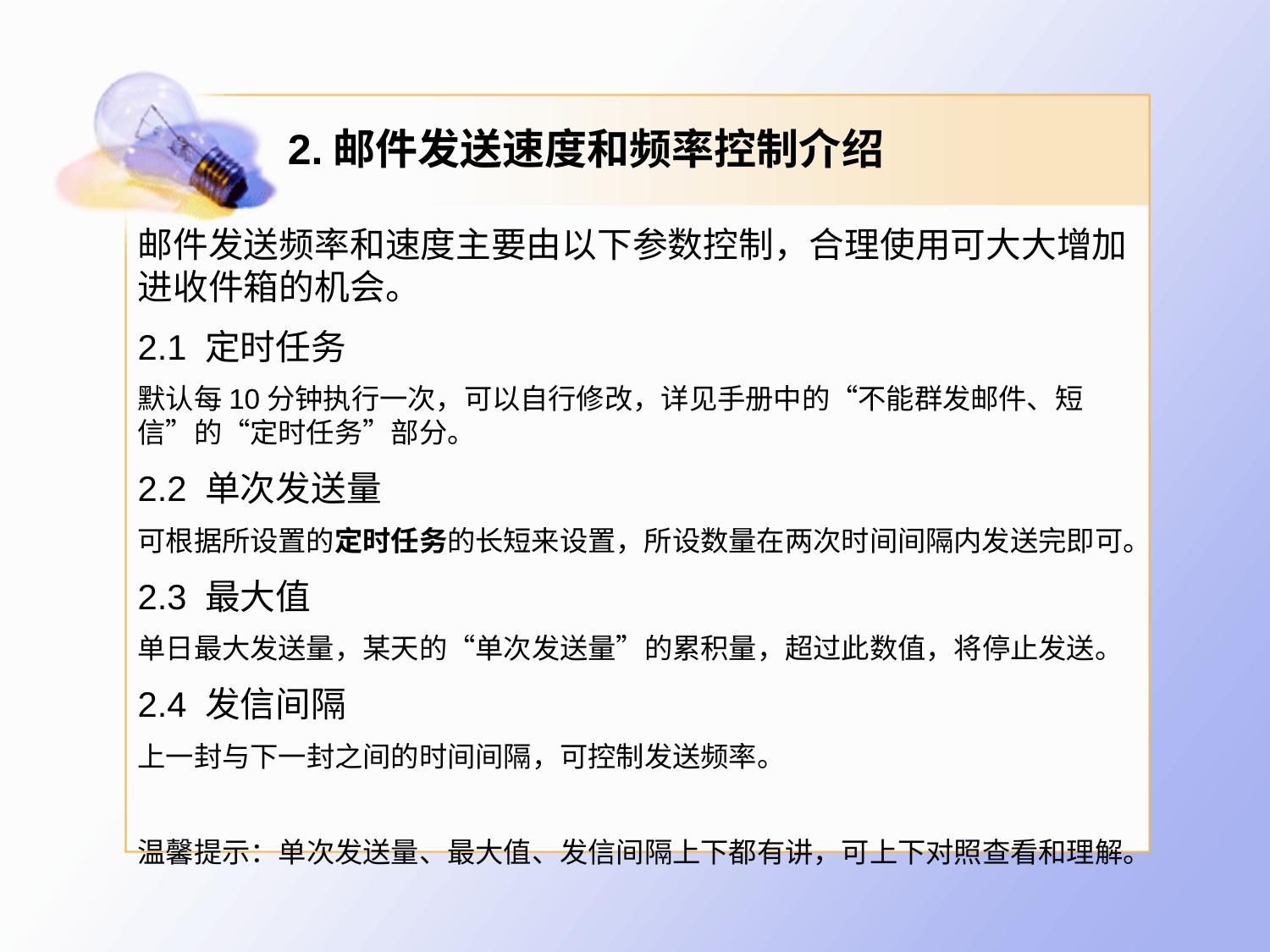

# 2.邮件发送速度和频率控制介绍
邮件发送频率和速度主要由以下参数控制，合理使用可大大增加进收件箱的机会。
2.1 定时任务
默认每10分钟执行一次，可以自行修改，详见手册中的“不能群发邮件、短信”的“定时任务”部分。
2.2 单次发送量
可根据所设置的定时任务的长短来设置，所设数量在两次时间间隔内发送完即可。
2.3 最大值
单日最大发送量，某天的“单次发送量”的累积量，超过此数值，将停止发送。
2.4 发信间隔
上一封与下一封之间的时间间隔，可控制发送频率。

温馨提示：单次发送量、最大值、发信间隔上下都有讲，可上下对照查看和理解。